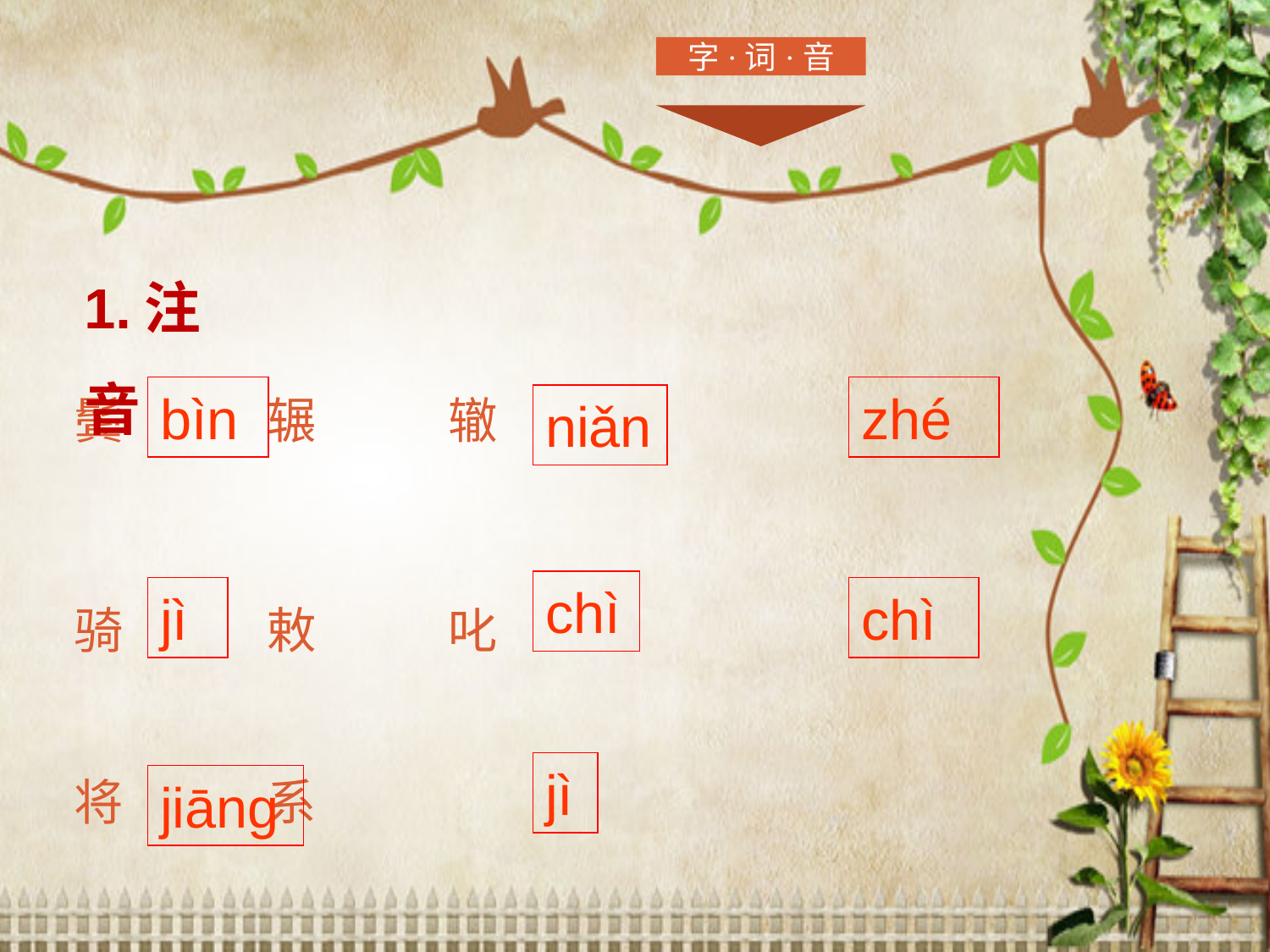

字·词·音

1.注音
鬓             辗            辙

骑             敕            叱

将             系
bìn
zhé
niǎn
chì
jì
chì
jì
jiāng